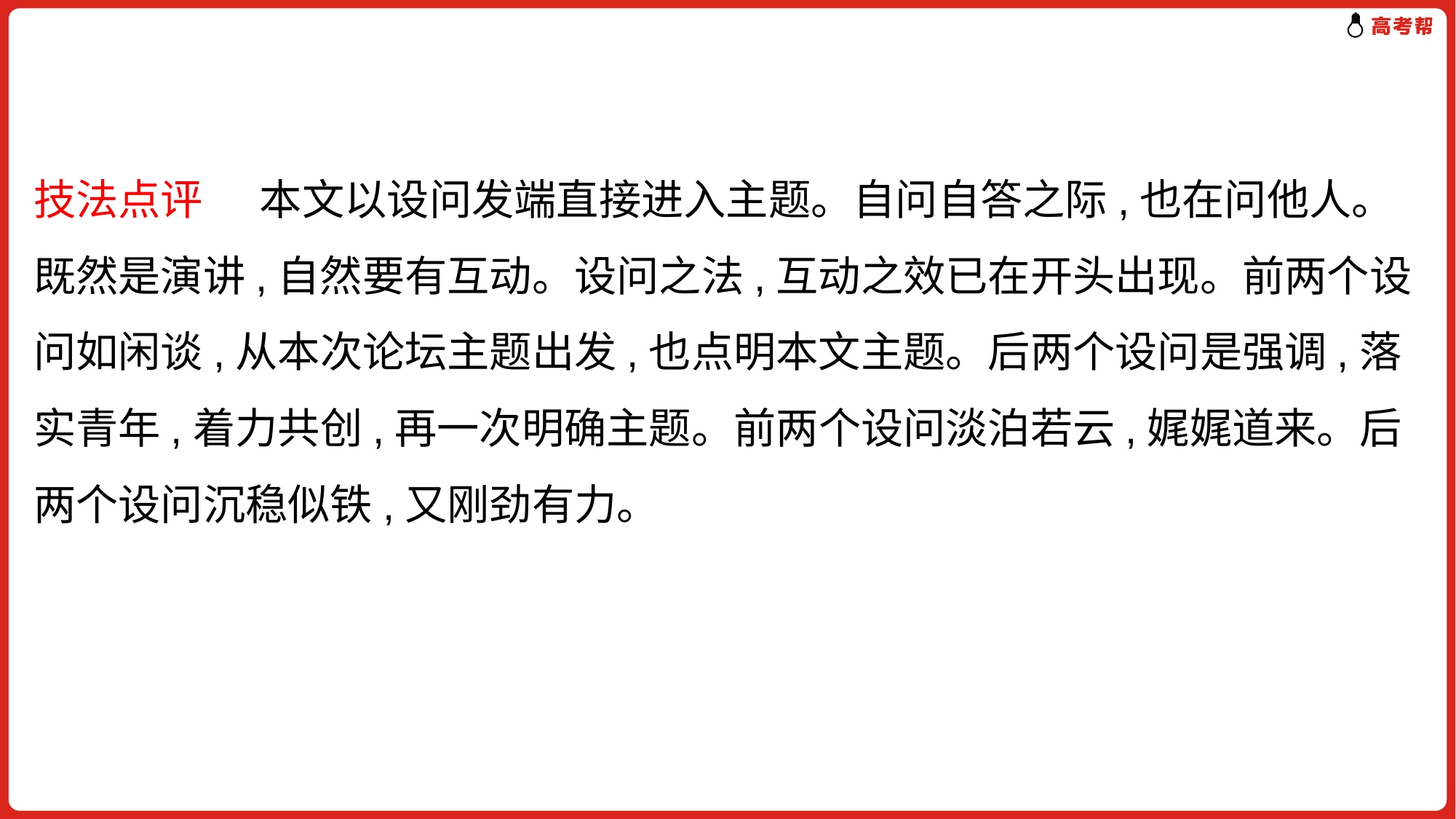

技法点评      本文以设问发端直接进入主题。自问自答之际,也在问他人。既然是演讲,自然要有互动。设问之法,互动之效已在开头出现。前两个设问如闲谈,从本次论坛主题出发,也点明本文主题。后两个设问是强调,落实青年,着力共创,再一次明确主题。前两个设问淡泊若云,娓娓道来。后两个设问沉稳似铁,又刚劲有力。